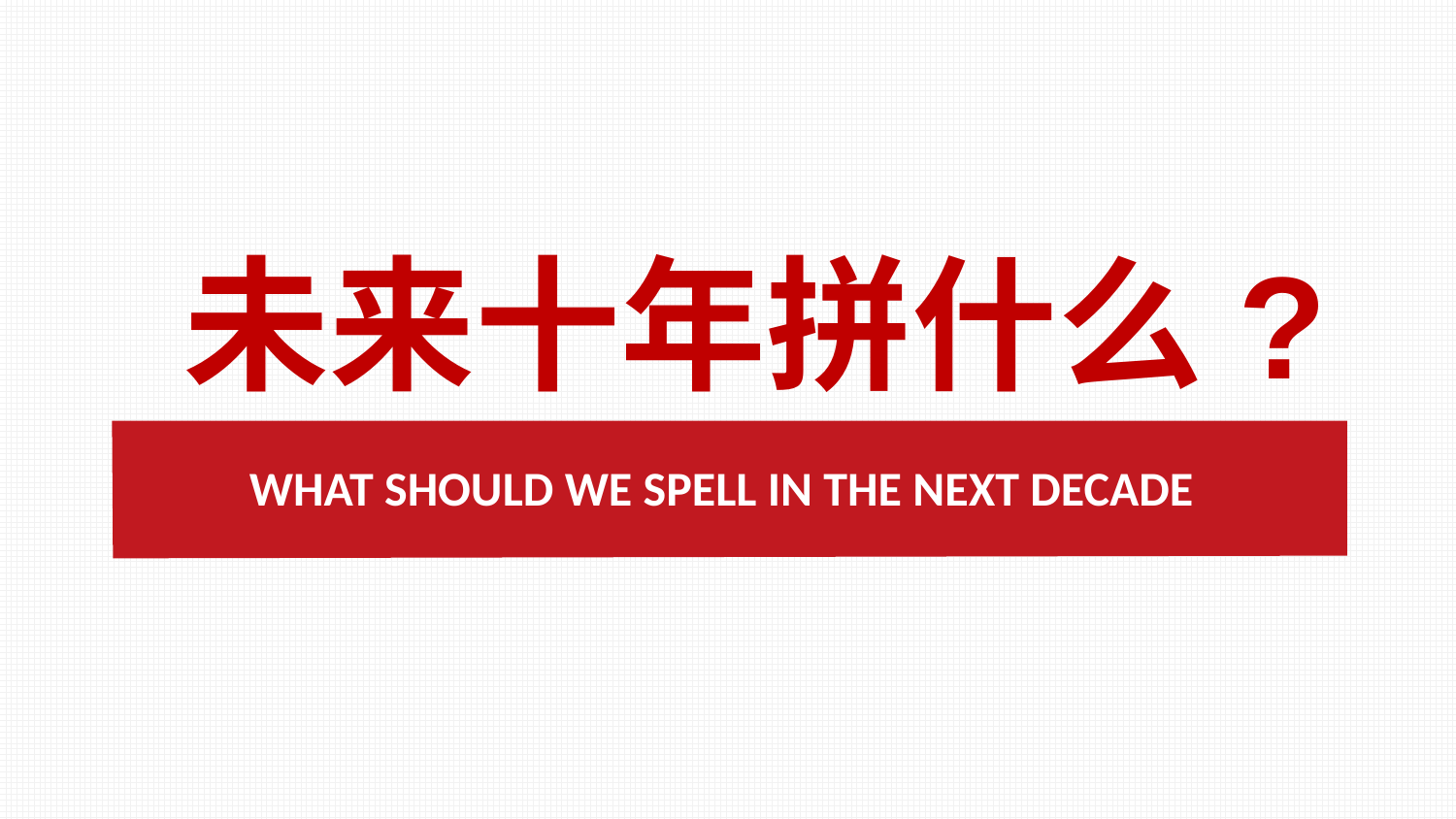

未来十年拼什么?

WHAT SHOULD WE SPELL IN THE NEXT DECADE